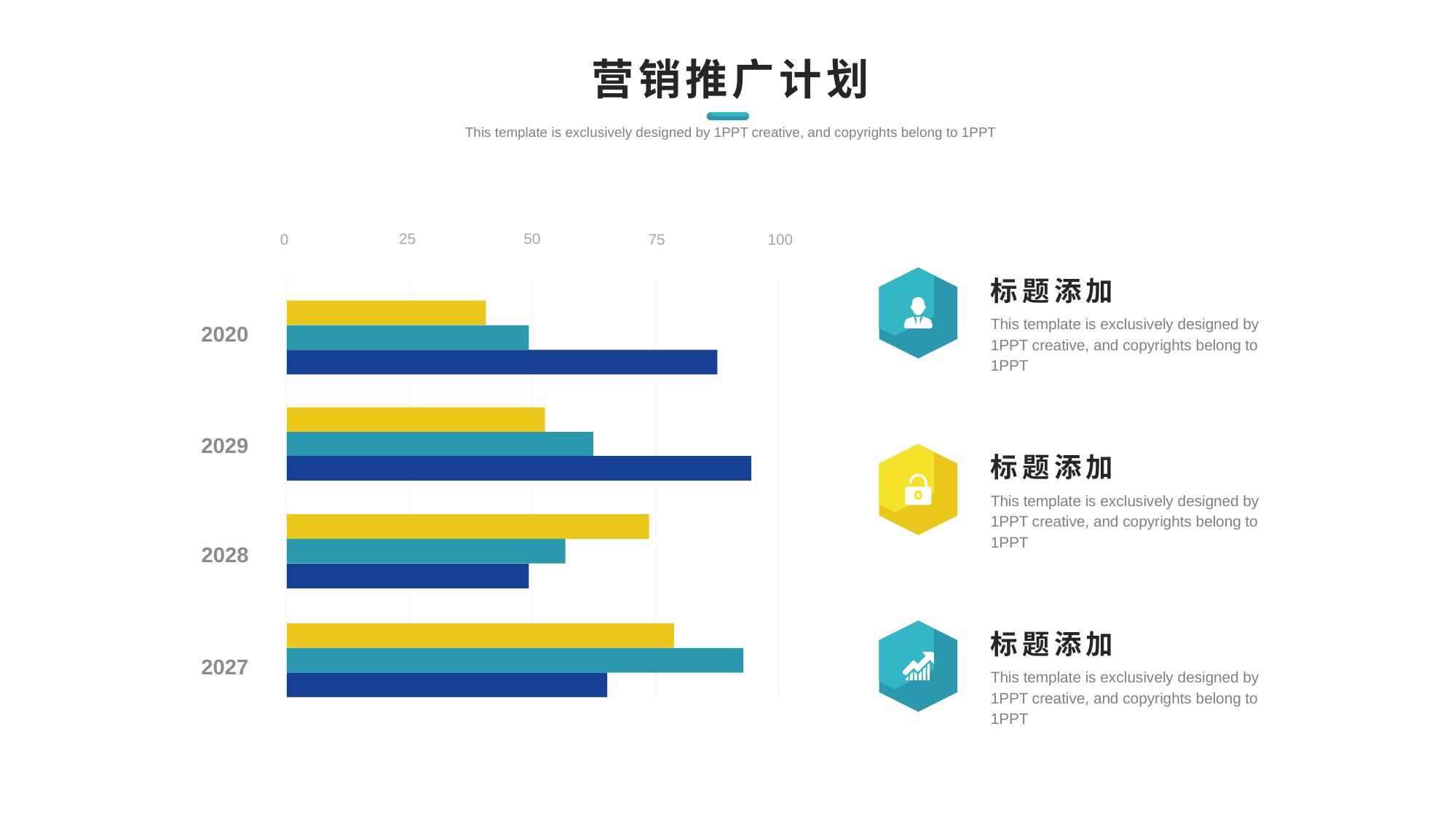

营销推广计划

This template is exclusively designed by 1PPT creative, and copyrights belong to 1PPT
25
50
100
75
0
2020
2029
2028
2027

标题添加
This template is exclusively designed by 1PPT creative, and copyrights belong to 1PPT

标题添加
This template is exclusively designed by 1PPT creative, and copyrights belong to 1PPT

标题添加
This template is exclusively designed by 1PPT creative, and copyrights belong to 1PPT